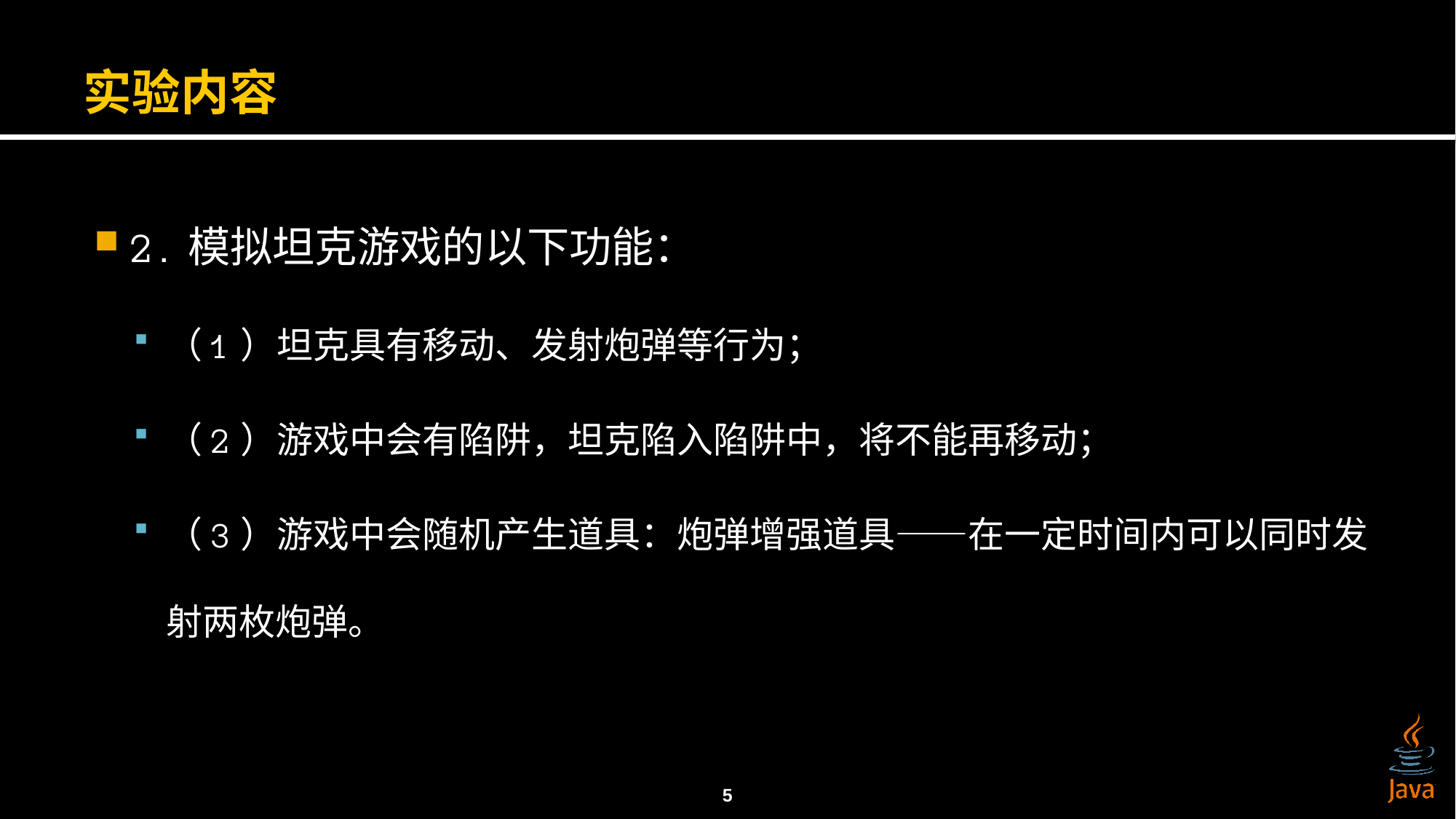

# 实验内容
2.模拟坦克游戏的以下功能：
（1）坦克具有移动、发射炮弹等行为；
（2）游戏中会有陷阱，坦克陷入陷阱中，将不能再移动；
（3）游戏中会随机产生道具：炮弹增强道具——在一定时间内可以同时发射两枚炮弹。
5